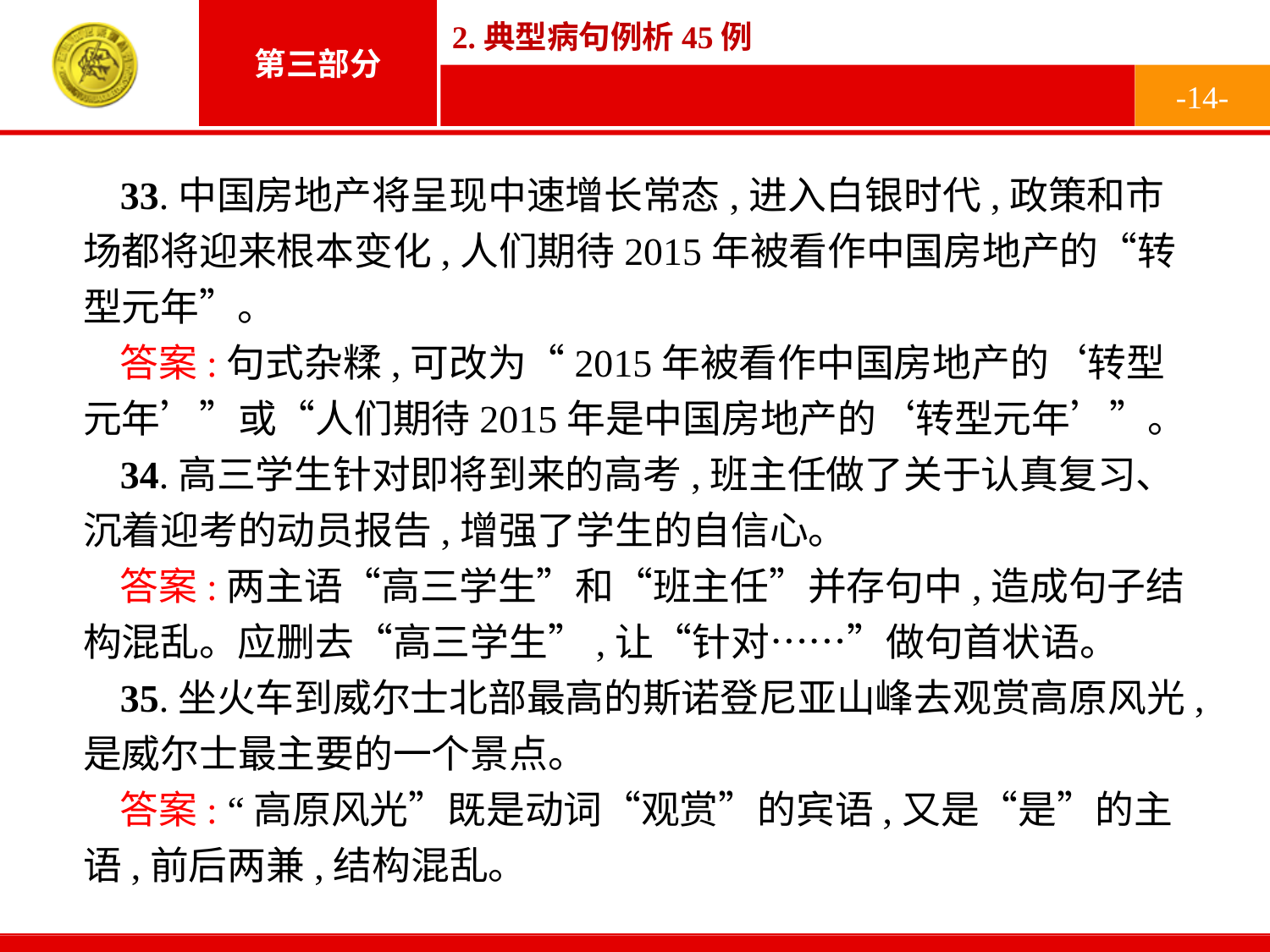

-14-
33.中国房地产将呈现中速增长常态,进入白银时代,政策和市场都将迎来根本变化,人们期待2015年被看作中国房地产的“转型元年”。
答案:句式杂糅,可改为“2015年被看作中国房地产的‘转型元年’”或“人们期待2015年是中国房地产的‘转型元年’”。
34.高三学生针对即将到来的高考,班主任做了关于认真复习、沉着迎考的动员报告,增强了学生的自信心。
答案:两主语“高三学生”和“班主任”并存句中,造成句子结构混乱。应删去“高三学生”,让“针对……”做句首状语。
35.坐火车到威尔士北部最高的斯诺登尼亚山峰去观赏高原风光,是威尔士最主要的一个景点。
答案: “高原风光”既是动词“观赏”的宾语,又是“是”的主语,前后两兼,结构混乱。